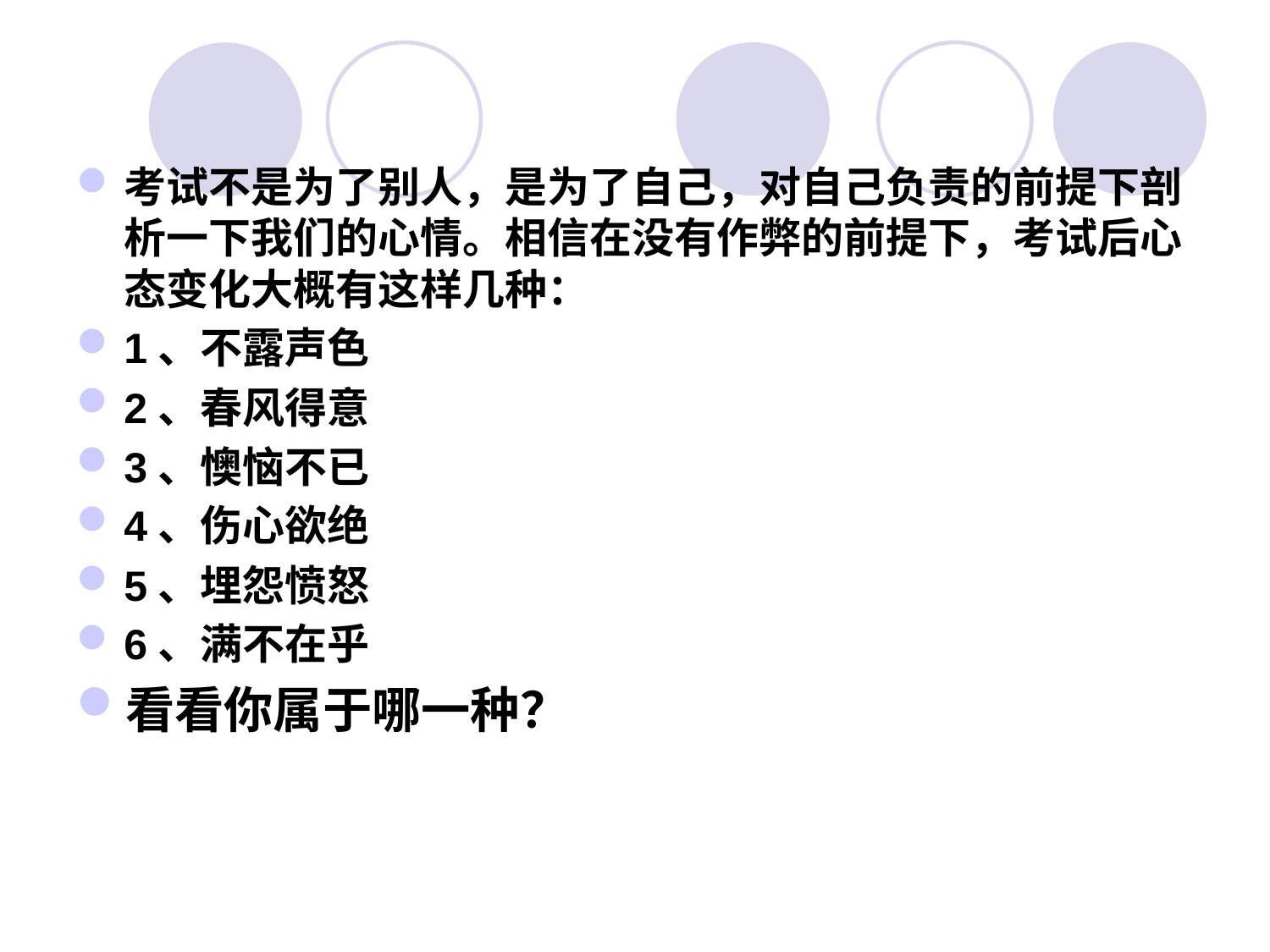

考试不是为了别人，是为了自己，对自己负责的前提下剖析一下我们的心情。相信在没有作弊的前提下，考试后心态变化大概有这样几种：
1、不露声色
2、春风得意
3、懊恼不已
4、伤心欲绝
5、埋怨愤怒
6、满不在乎
看看你属于哪一种？